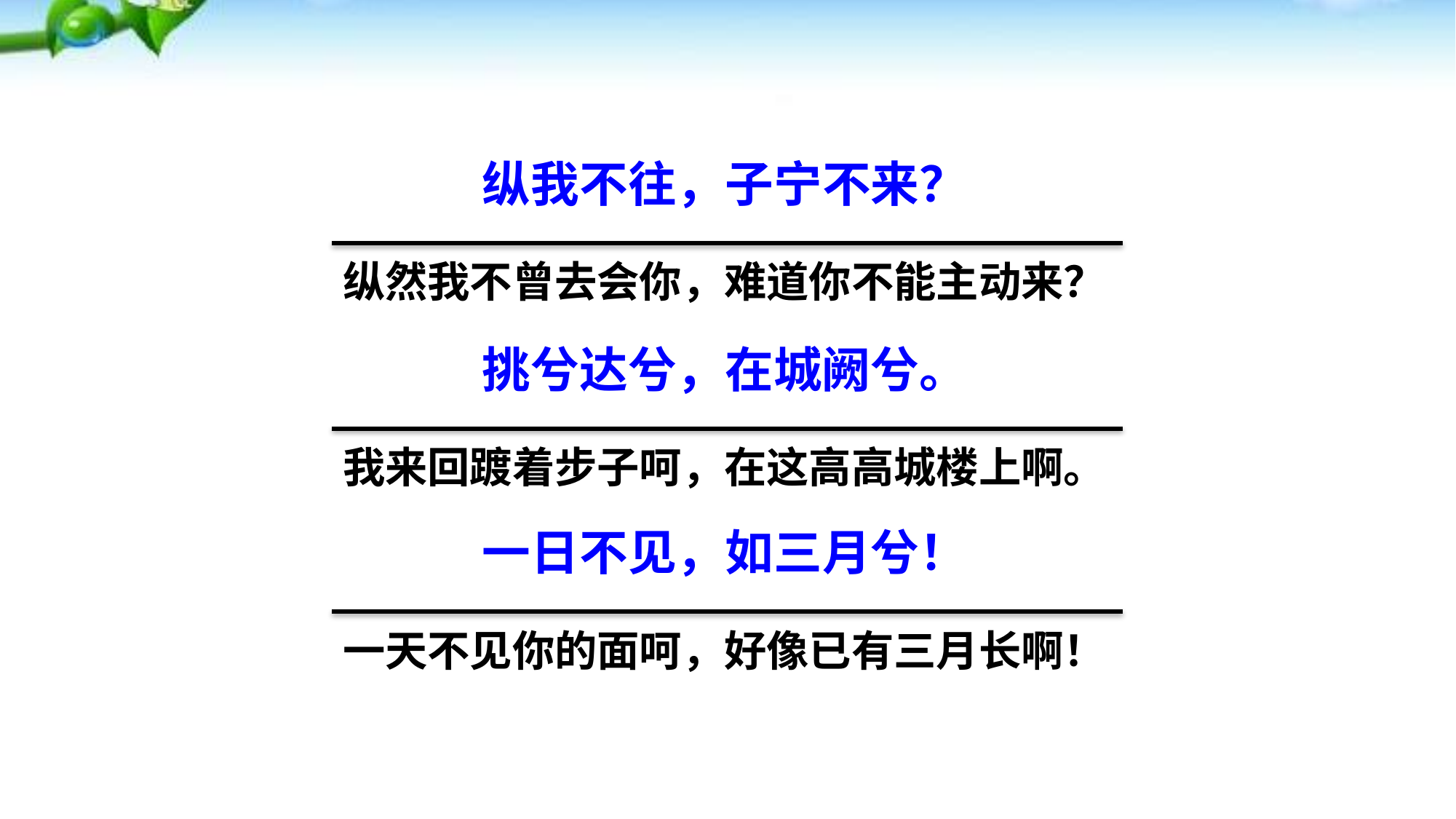

纵我不往，子宁不来？
纵然我不曾去会你，难道你不能主动来？
挑兮达兮，在城阙兮。
我来回踱着步子呵，在这高高城楼上啊。
一日不见，如三月兮！
一天不见你的面呵，好像已有三月长啊！